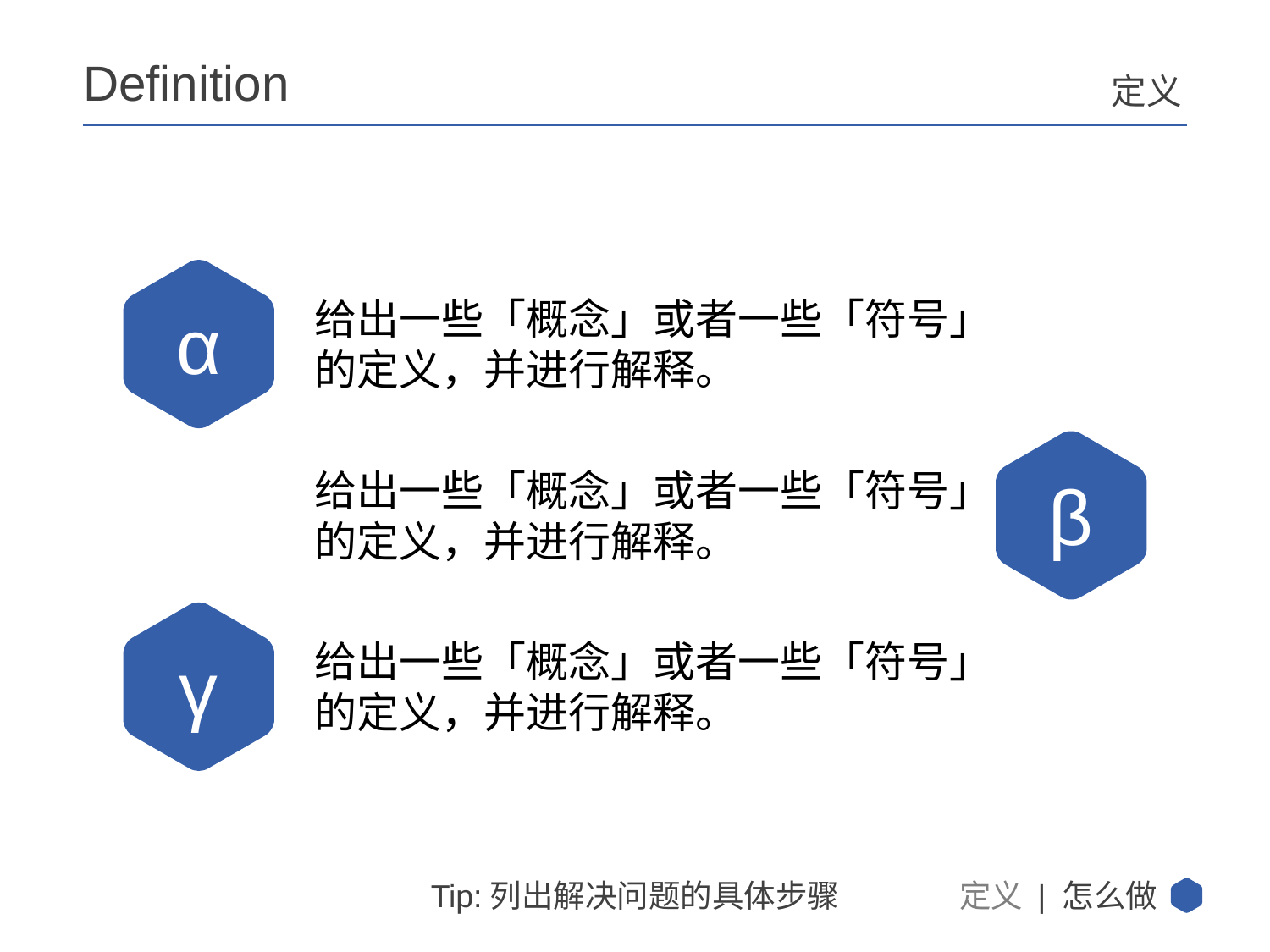

Definition
定义

给出一些「概念」或者一些「符号」的定义，并进行解释。
α

给出一些「概念」或者一些「符号」的定义，并进行解释。
β

给出一些「概念」或者一些「符号」的定义，并进行解释。
γ
定义 | 怎么做
Tip:列出解决问题的具体步骤